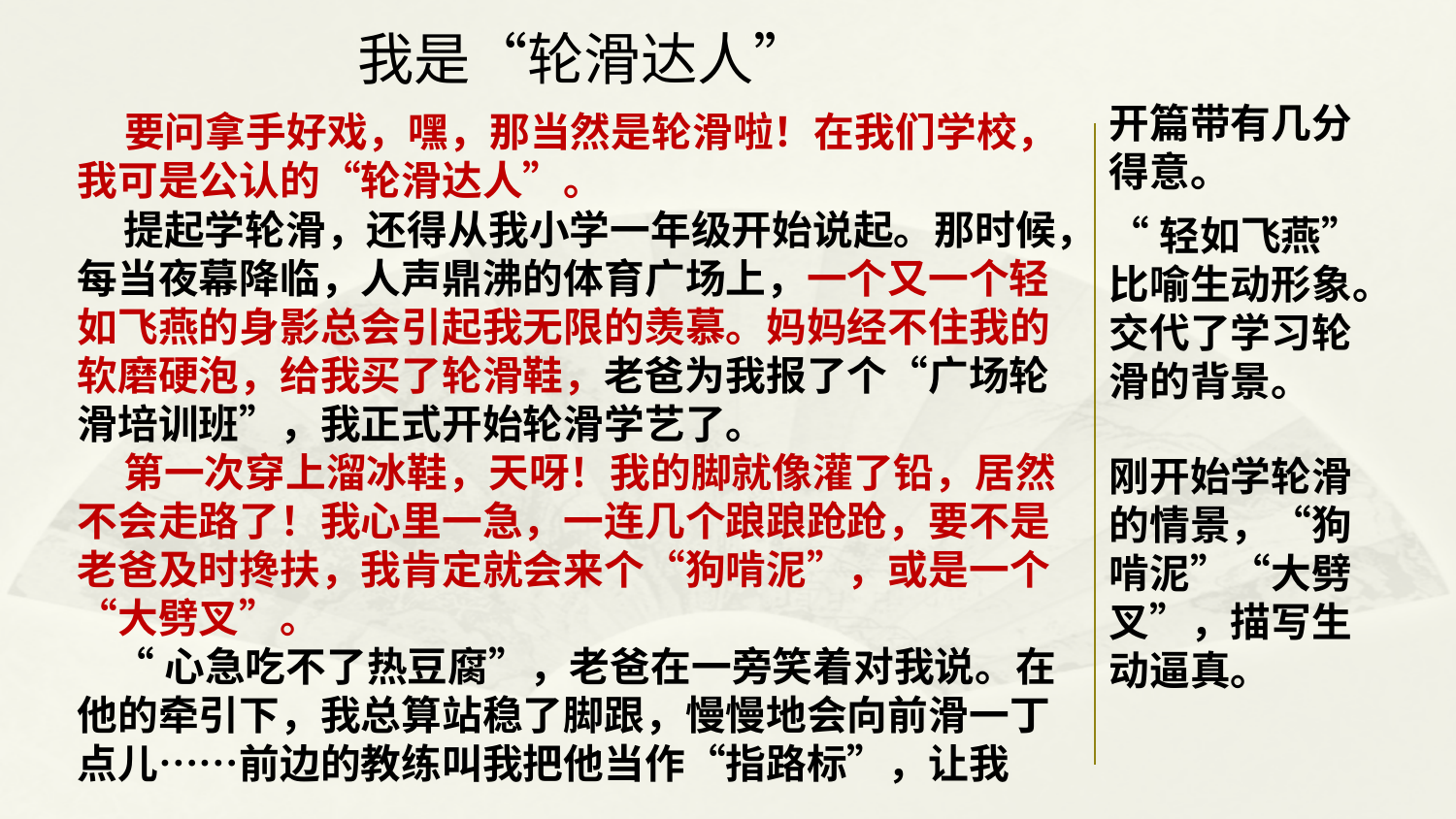

我是“轮滑达人”
开篇带有几分得意。
    要问拿手好戏，嘿，那当然是轮滑啦！在我们学校，我可是公认的“轮滑达人”。
    提起学轮滑，还得从我小学一年级开始说起。那时候，每当夜幕降临，人声鼎沸的体育广场上，一个又一个轻如飞燕的身影总会引起我无限的羡慕。妈妈经不住我的软磨硬泡，给我买了轮滑鞋，老爸为我报了个“广场轮滑培训班”，我正式开始轮滑学艺了。
    第一次穿上溜冰鞋，天呀！我的脚就像灌了铅，居然不会走路了！我心里一急，一连几个踉踉跄跄，要不是老爸及时搀扶，我肯定就会来个“狗啃泥”，或是一个“大劈叉”。
    “心急吃不了热豆腐”，老爸在一旁笑着对我说。在他的牵引下，我总算站稳了脚跟，慢慢地会向前滑一丁点儿……前边的教练叫我把他当作“指路标”，让我
“轻如飞燕” 比喻生动形象。交代了学习轮滑的背景。
刚开始学轮滑的情景，“狗啃泥”“大劈叉”，描写生动逼真。